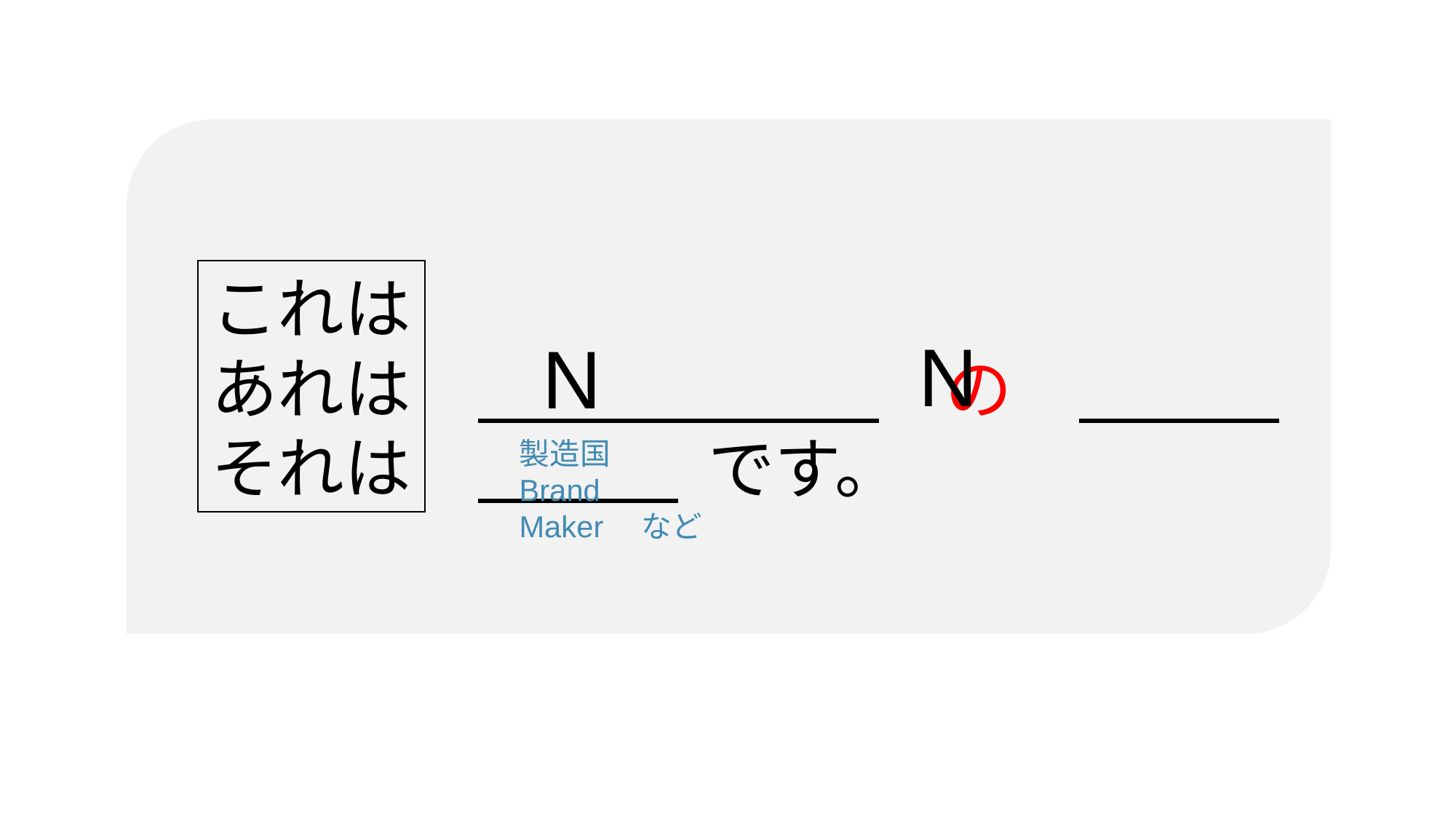

これはあれは
それは
N
N
　　　　　　　の　　　　　　　  です。
製造国
Brand
Maker　など